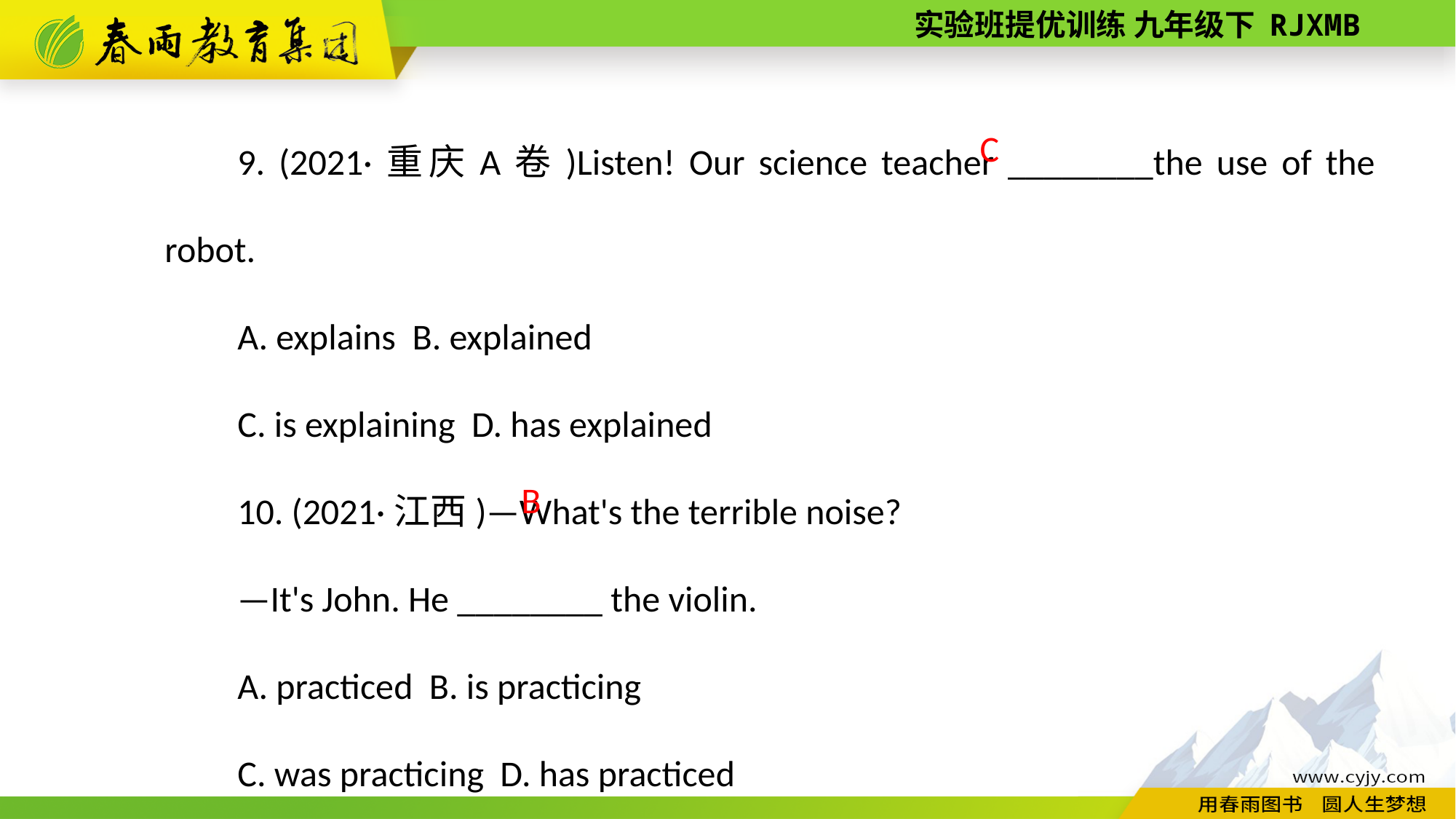

9. (2021·重庆A卷)Listen! Our science teacher ________the use of the robot.
A. explains  B. explained
C. is explaining  D. has explained
10. (2021·江西)—What's the terrible noise?
—It's John. He ________ the violin.
A. practiced  B. is practicing
C. was practicing  D. has practiced
 C
B